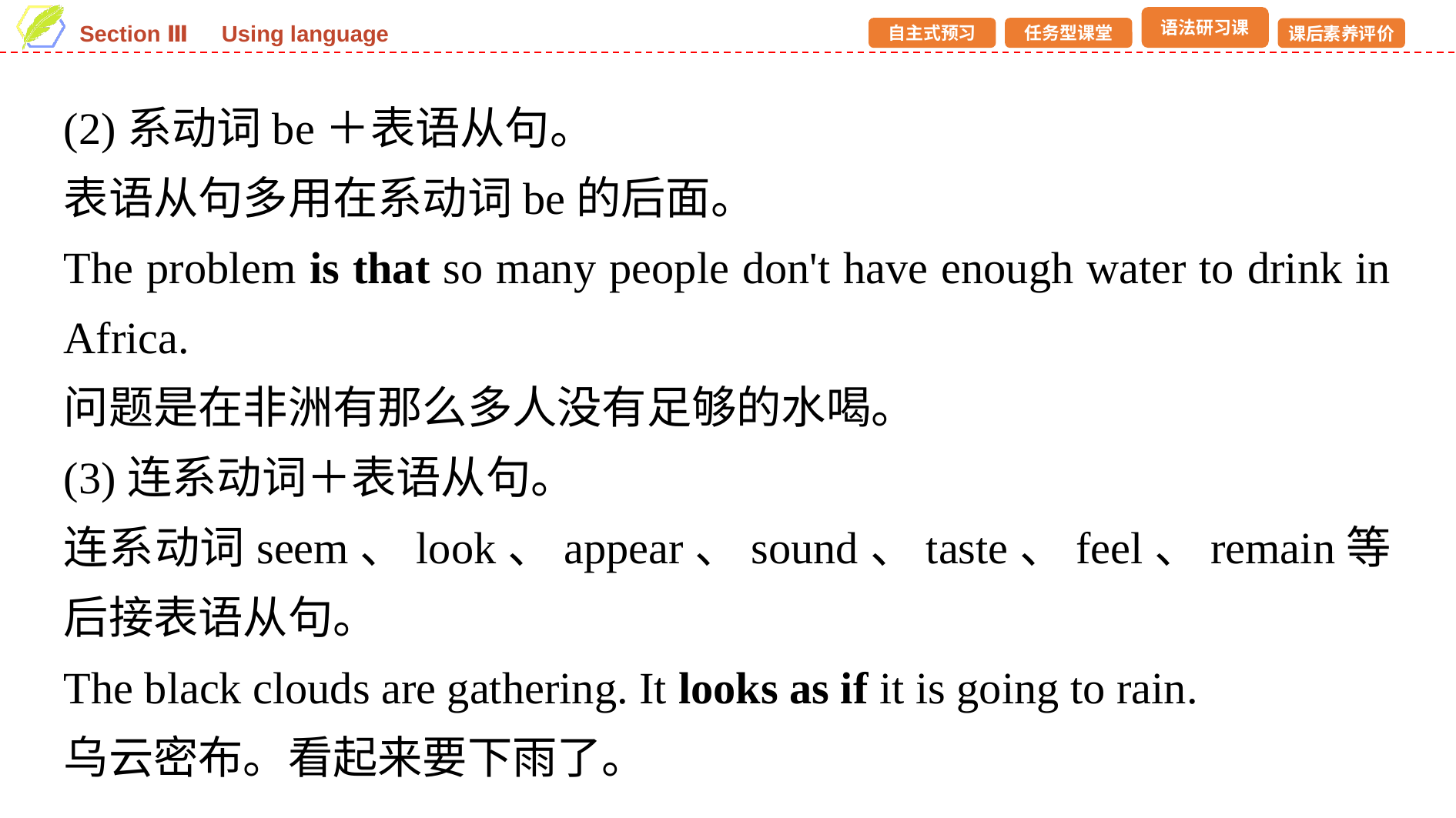

(2)系动词be＋表语从句。
表语从句多用在系动词be的后面。
The problem is that so many people don't have enough water to drink in Africa.
问题是在非洲有那么多人没有足够的水喝。
(3)连系动词＋表语从句。
连系动词seem、look、appear、sound、taste、feel、remain等后接表语从句。
The black clouds are gathering. It looks as if it is going to rain.
乌云密布。看起来要下雨了。